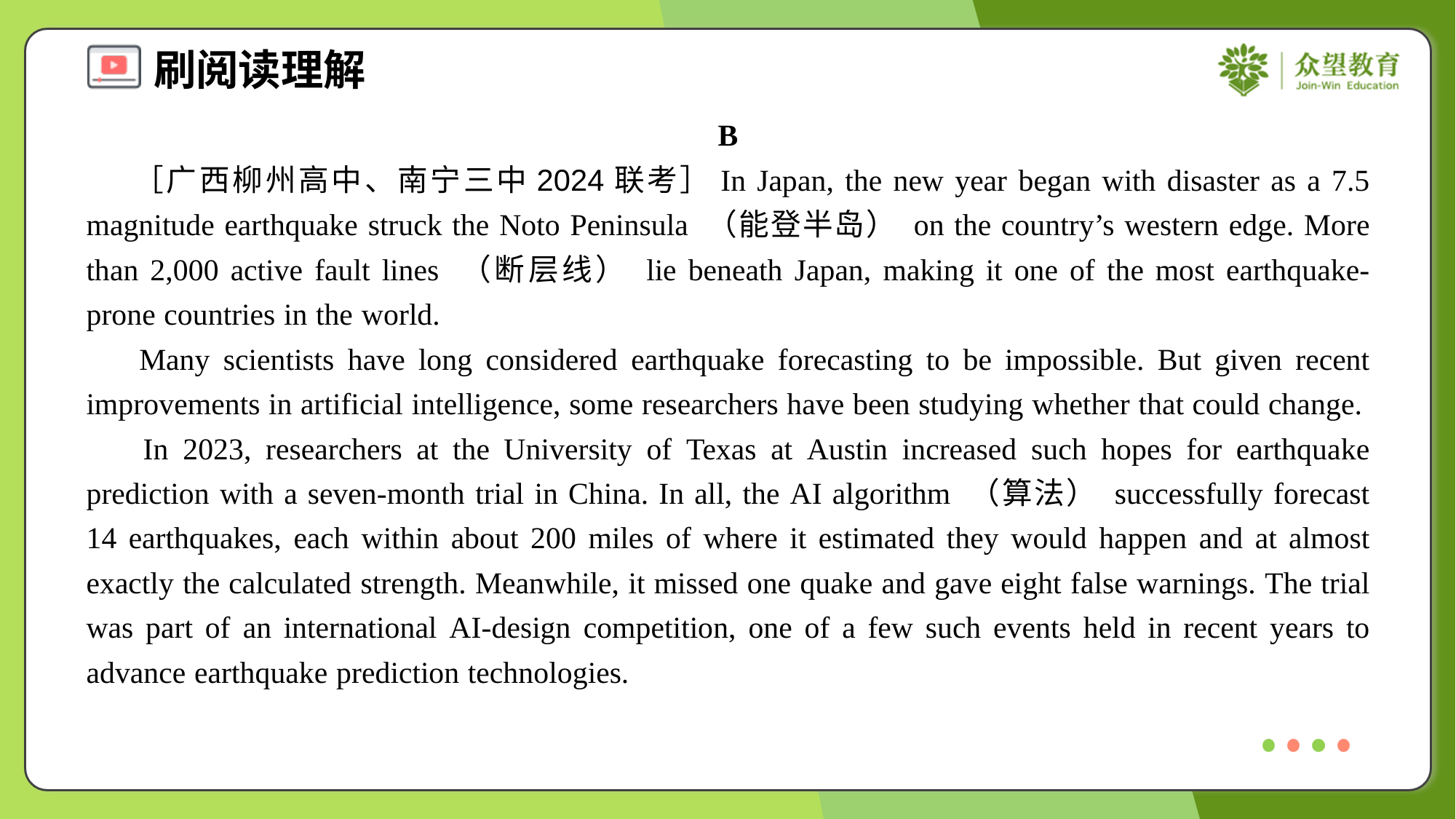

B
    ［广西柳州高中、南宁三中2024联考］In Japan, the new year began with disaster as a 7.5 magnitude earthquake struck the Noto Peninsula （能登半岛） on the country’s western edge. More than 2,000 active fault lines （断层线） lie beneath Japan, making it one of the most earthquake-prone countries in the world.
    Many scientists have long considered earthquake forecasting to be impossible. But given recent improvements in artificial intelligence, some researchers have been studying whether that could change.
    In 2023, researchers at the University of Texas at Austin increased such hopes for earthquake prediction with a seven-month trial in China. In all, the AI algorithm （算法） successfully forecast 14 earthquakes, each within about 200 miles of where it estimated they would happen and at almost exactly the calculated strength. Meanwhile, it missed one quake and gave eight false warnings. The trial was part of an international AI-design competition, one of a few such events held in recent years to advance earthquake prediction technologies.